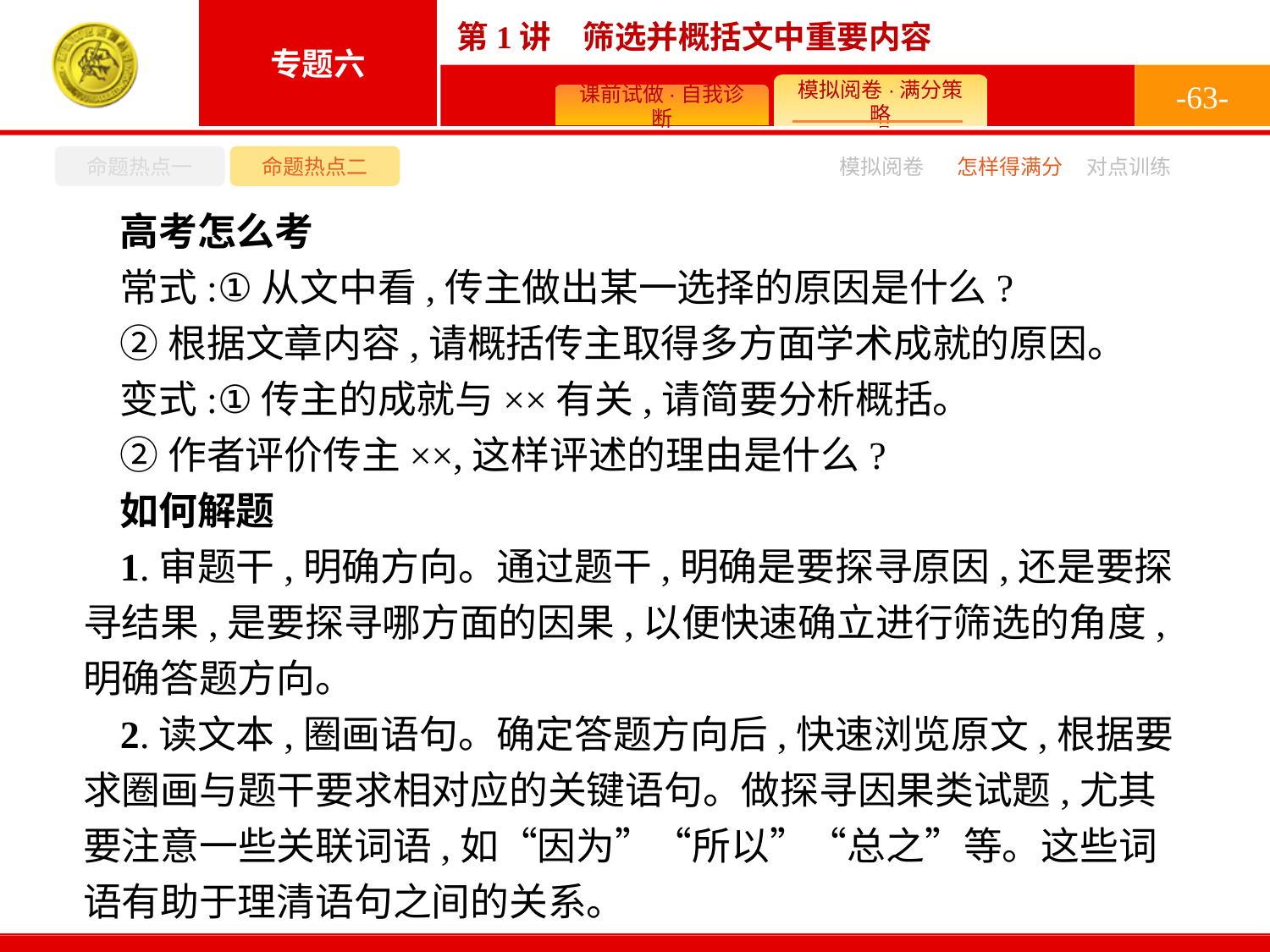

-63-
命题热点一
命题热点二
怎样得满分
模拟阅卷
对点训练
高考怎么考
常式:①从文中看,传主做出某一选择的原因是什么?
②根据文章内容,请概括传主取得多方面学术成就的原因。
变式:①传主的成就与××有关,请简要分析概括。
②作者评价传主××,这样评述的理由是什么?
如何解题
1.审题干,明确方向。通过题干,明确是要探寻原因,还是要探寻结果,是要探寻哪方面的因果,以便快速确立进行筛选的角度,明确答题方向。
2.读文本,圈画语句。确定答题方向后,快速浏览原文,根据要求圈画与题干要求相对应的关键语句。做探寻因果类试题,尤其要注意一些关联词语,如“因为”“所以”“总之”等。这些词语有助于理清语句之间的关系。